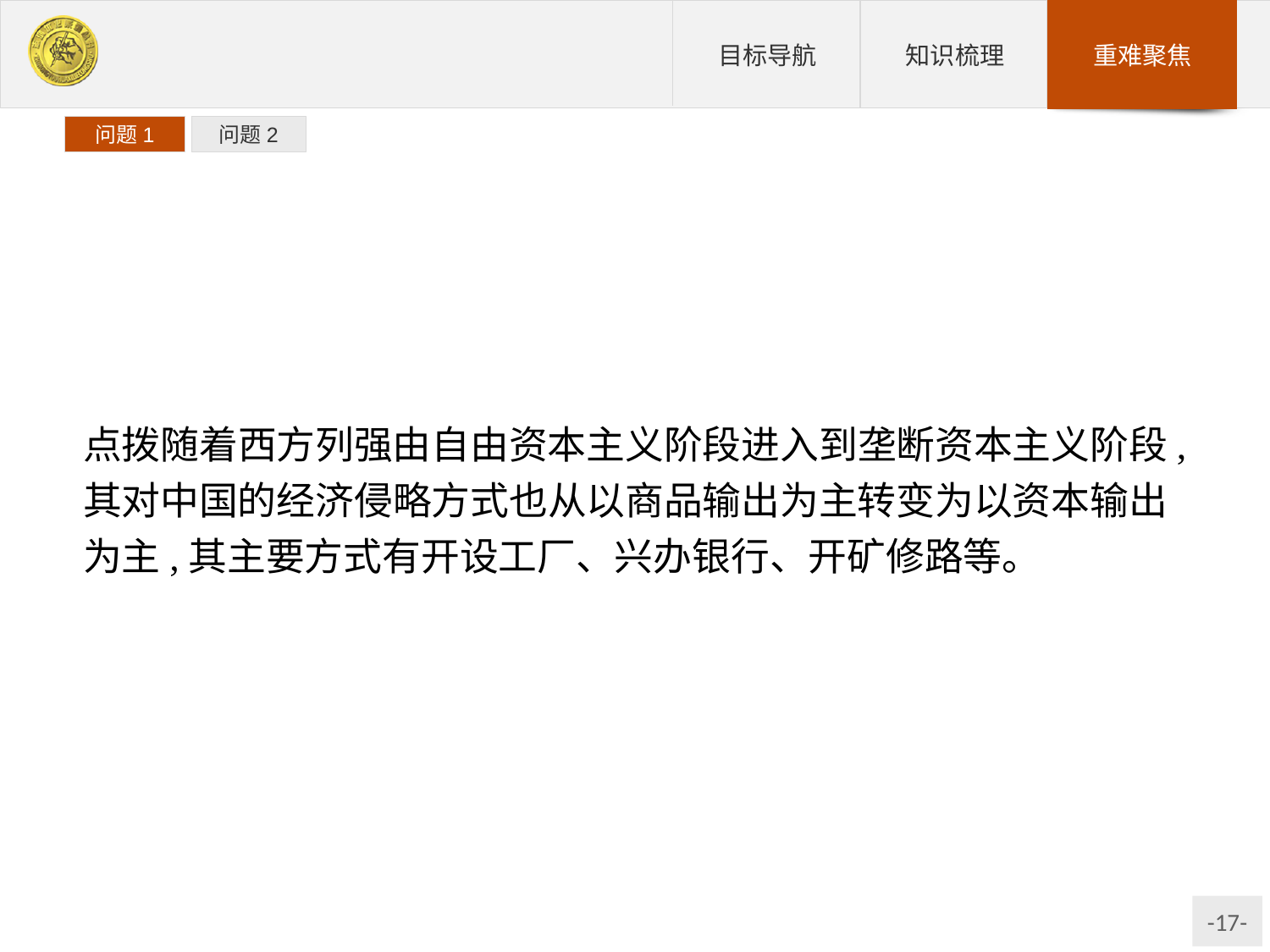

问题1
问题2
点拨随着西方列强由自由资本主义阶段进入到垄断资本主义阶段,其对中国的经济侵略方式也从以商品输出为主转变为以资本输出为主,其主要方式有开设工厂、兴办银行、开矿修路等。